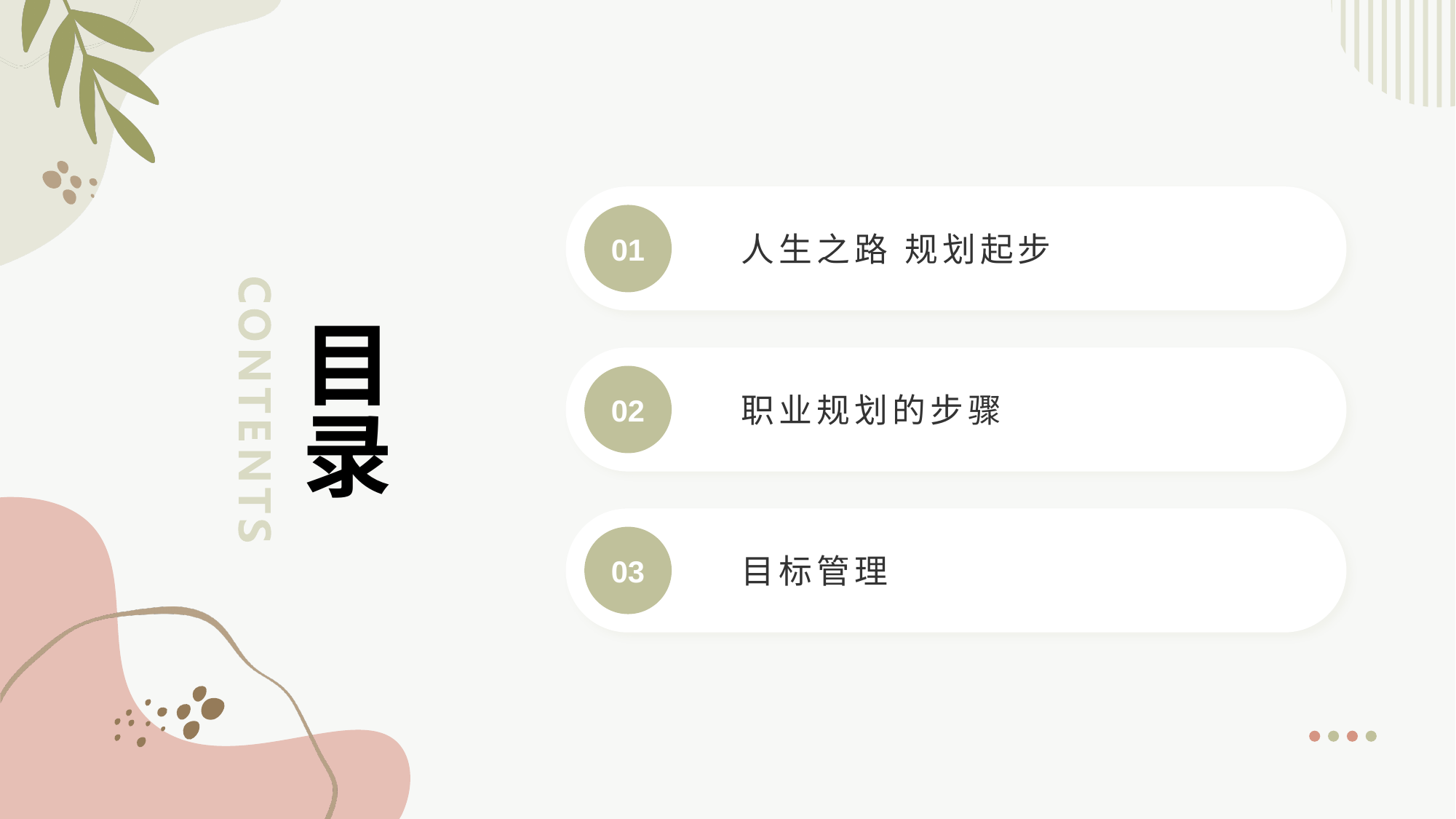

01
人生之路 规划起步
# 目录

02
职业规划的步骤

03
目标管理